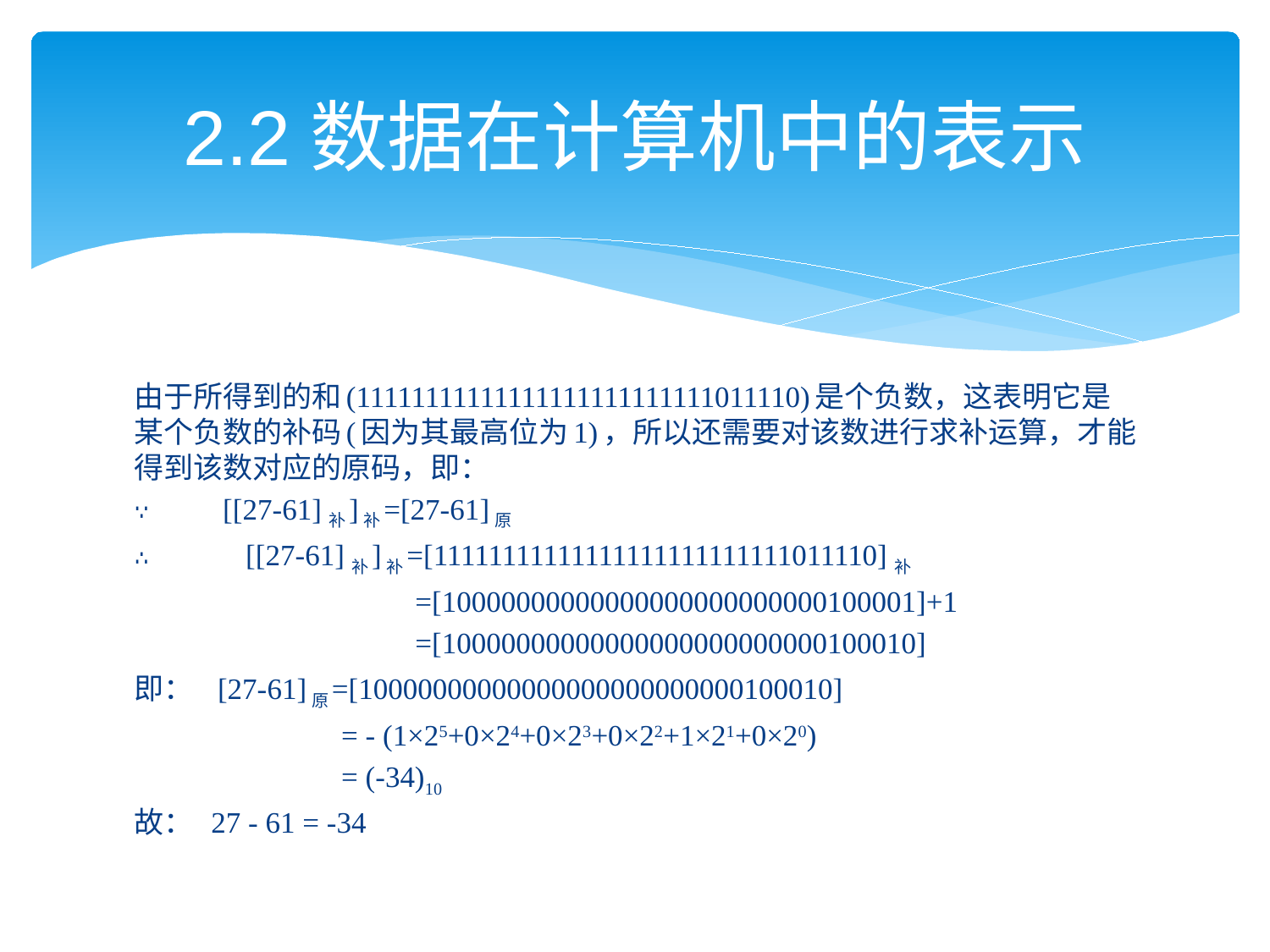

# 2.2数据在计算机中的表示
由于所得到的和(11111111111111111111111111011110)是个负数，这表明它是某个负数的补码(因为其最高位为1)，所以还需要对该数进行求补运算，才能得到该数对应的原码，即：
∵	[[27-61] 补]补=[27-61]原
∴             [[27-61] 补]补=[11111111111111111111111111011110] 补
                                      =[10000000000000000000000000100001]+1
                                      =[10000000000000000000000000100010]
即：   [27-61]原=[10000000000000000000000000100010]
                            = - (1×25+0×24+0×23+0×22+1×21+0×20)
                            = (-34)10
故：  27 - 61 = -34